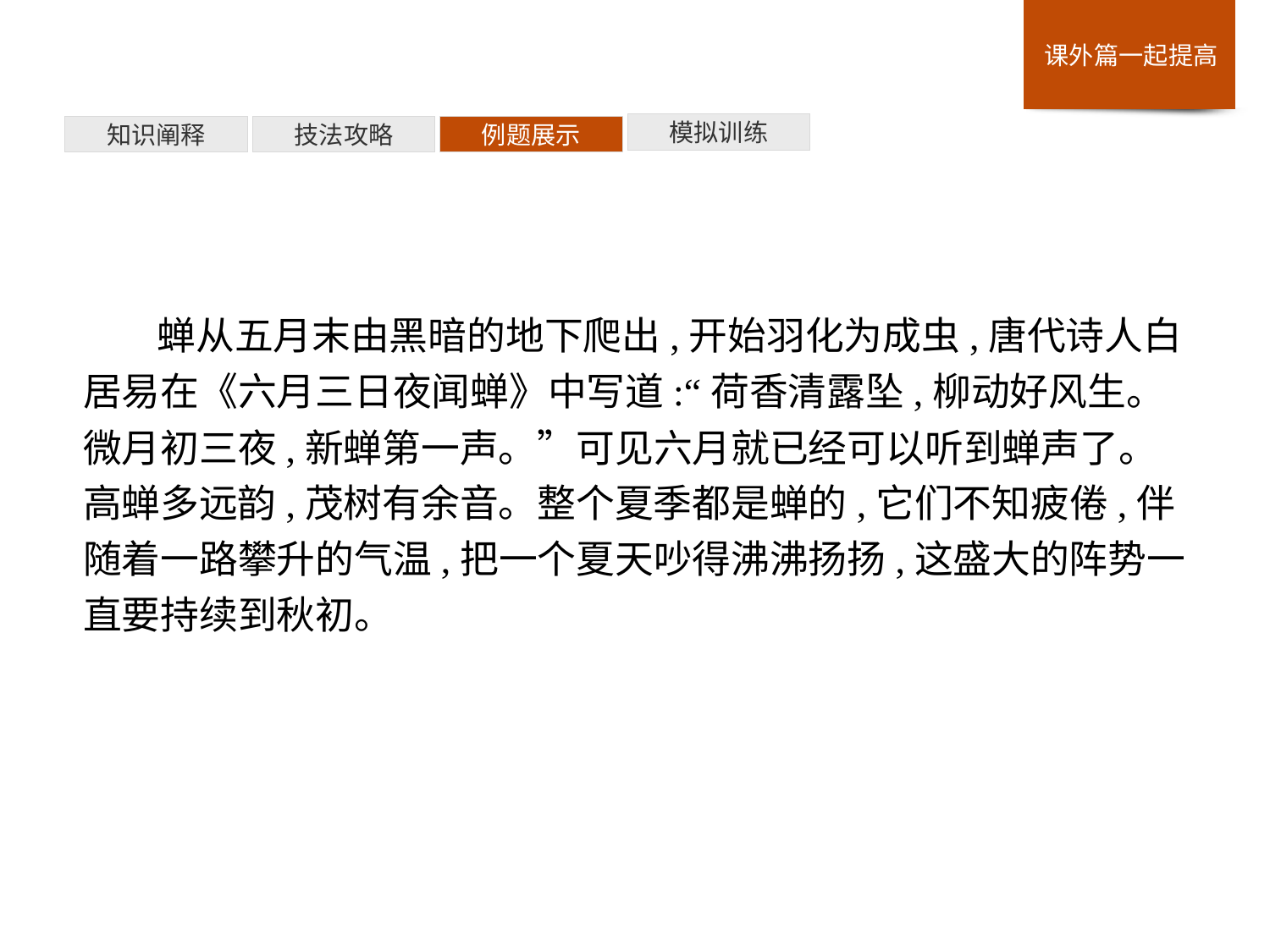

模拟训练
例题展示
技法攻略
知识阐释
蝉从五月末由黑暗的地下爬出,开始羽化为成虫,唐代诗人白居易在《六月三日夜闻蝉》中写道:“荷香清露坠,柳动好风生。微月初三夜,新蝉第一声。”可见六月就已经可以听到蝉声了。高蝉多远韵,茂树有余音。整个夏季都是蝉的,它们不知疲倦,伴随着一路攀升的气温,把一个夏天吵得沸沸扬扬,这盛大的阵势一直要持续到秋初。